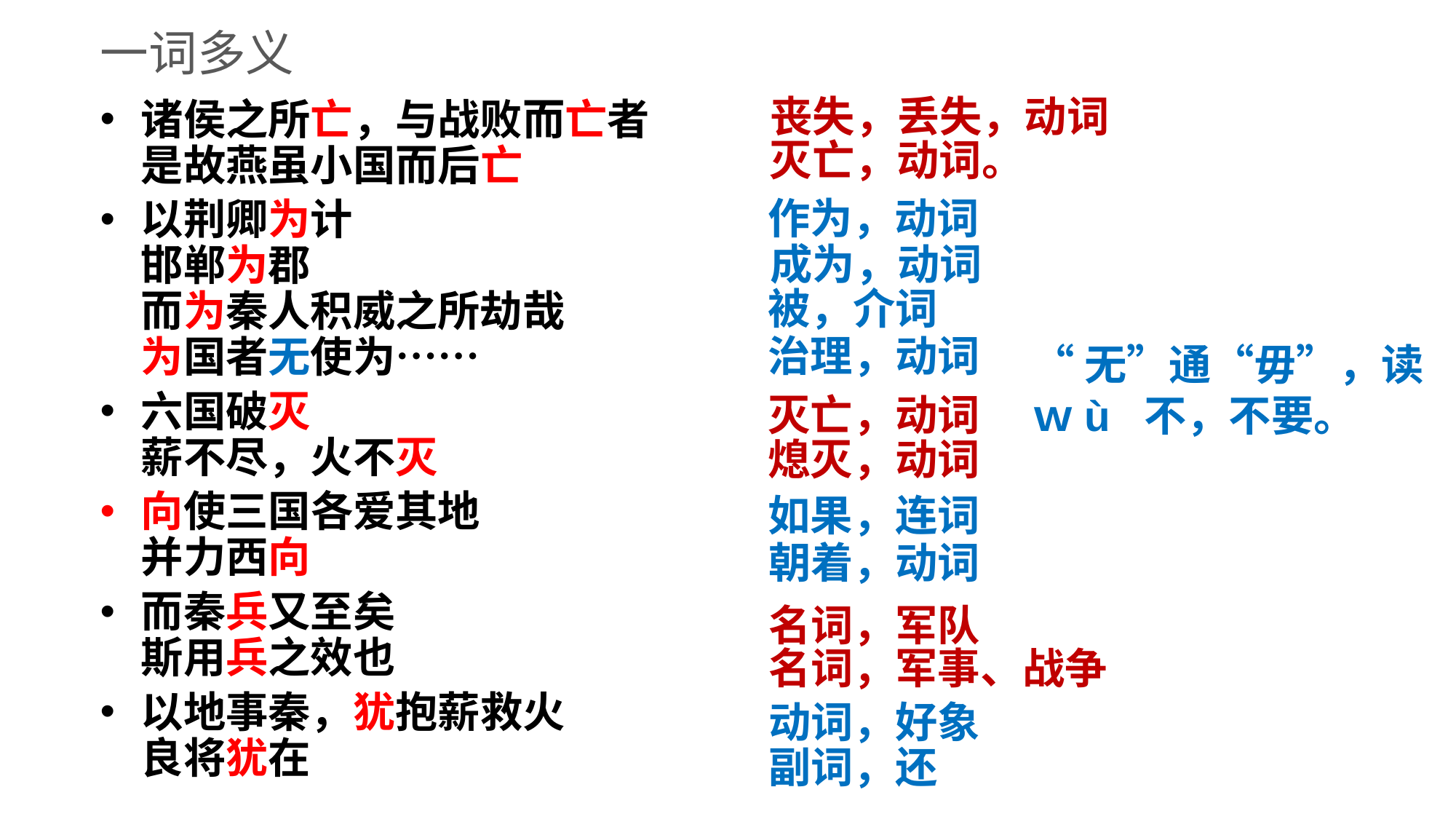

一词多义
丧失，丢失，动词
诸侯之所亡，与战败而亡者
是故燕虽小国而后亡
以荆卿为计
邯郸为郡
而为秦人积威之所劫哉
为国者无使为……
六国破灭
薪不尽，火不灭
向使三国各爱其地
并力西向
而秦兵又至矣
斯用兵之效也
以地事秦，犹抱薪救火
良将犹在
灭亡，动词。

作为，动词
成为，动词
被，介词
治理，动词
“无”通“毋”，读 ｗù  不，不要。
灭亡，动词
熄灭，动词
如果，连词

朝着，动词
名词，军队
名词，军事、战争
动词，好象
副词，还